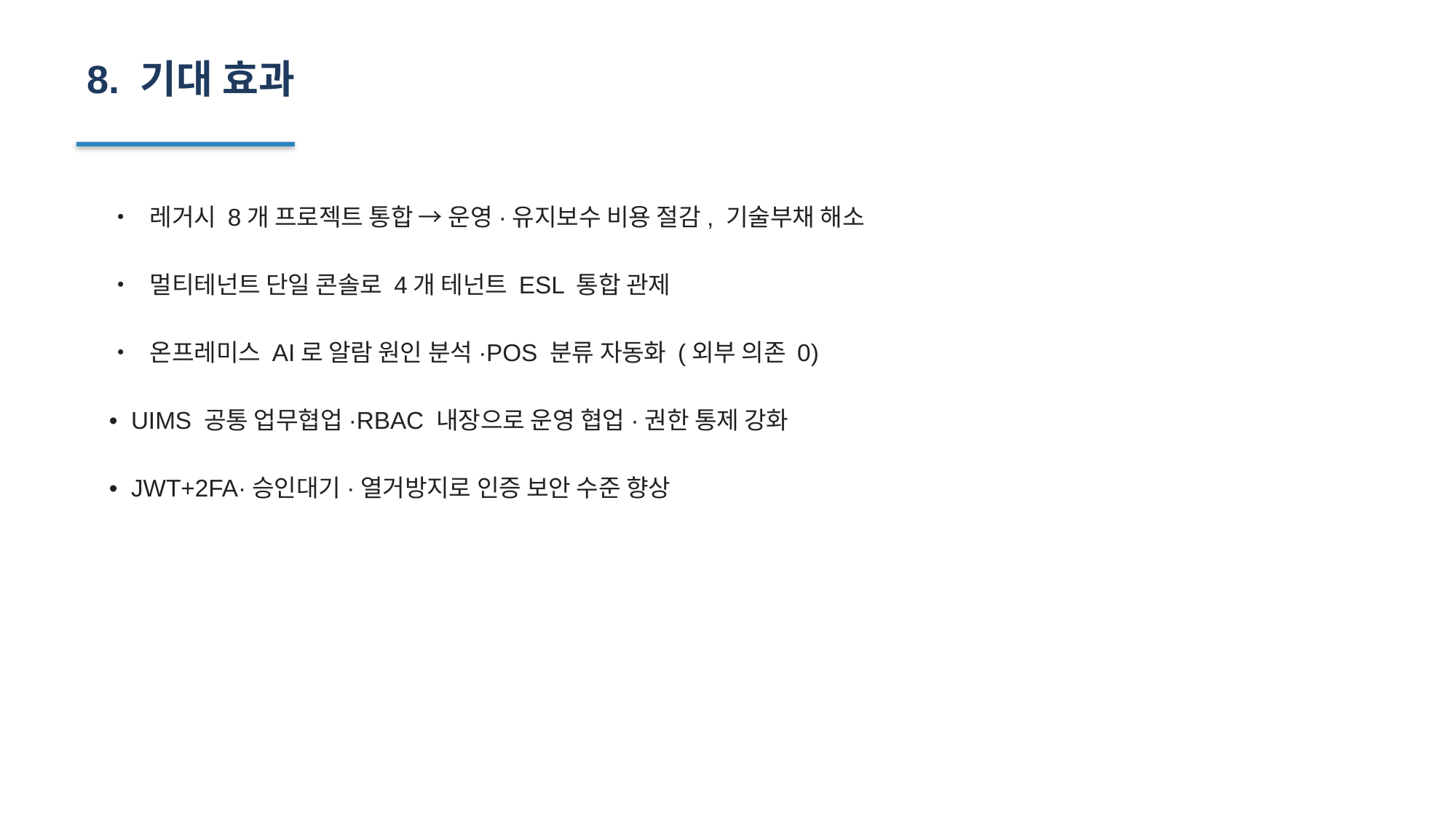

8. 기대 효과

•  레거시 8개 프로젝트 통합 → 운영·유지보수 비용 절감, 기술부채 해소
•  멀티테넌트 단일 콘솔로 4개 테넌트 ESL 통합 관제
•  온프레미스 AI로 알람 원인 분석·POS 분류 자동화 (외부 의존 0)
•  UIMS 공통 업무협업·RBAC 내장으로 운영 협업·권한 통제 강화
•  JWT+2FA·승인대기·열거방지로 인증 보안 수준 향상